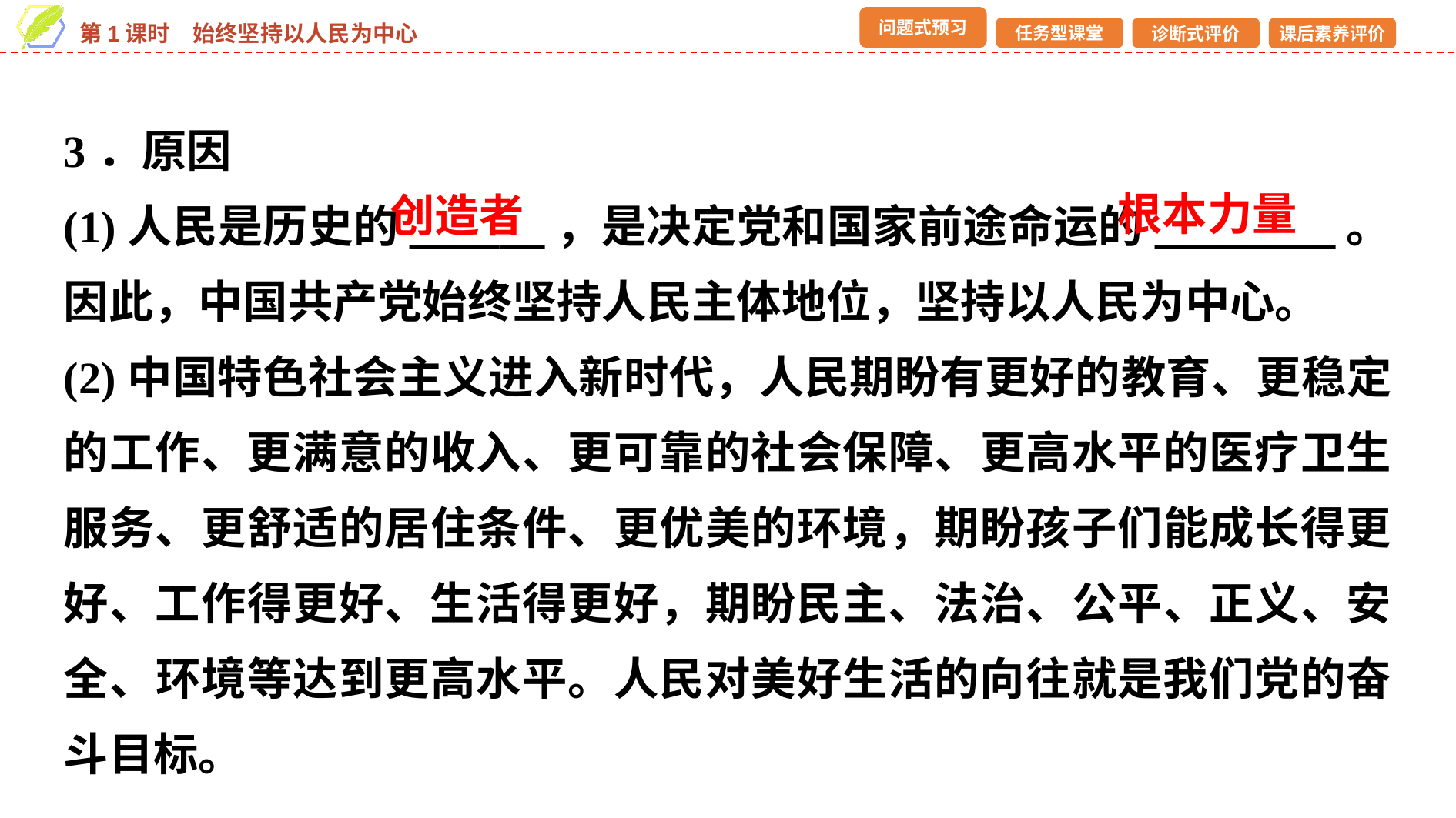

3．原因
(1)人民是历史的______，是决定党和国家前途命运的________。因此，中国共产党始终坚持人民主体地位，坚持以人民为中心。
(2)中国特色社会主义进入新时代，人民期盼有更好的教育、更稳定的工作、更满意的收入、更可靠的社会保障、更高水平的医疗卫生服务、更舒适的居住条件、更优美的环境，期盼孩子们能成长得更好、工作得更好、生活得更好，期盼民主、法治、公平、正义、安全、环境等达到更高水平。人民对美好生活的向往就是我们党的奋斗目标。
根本力量
创造者